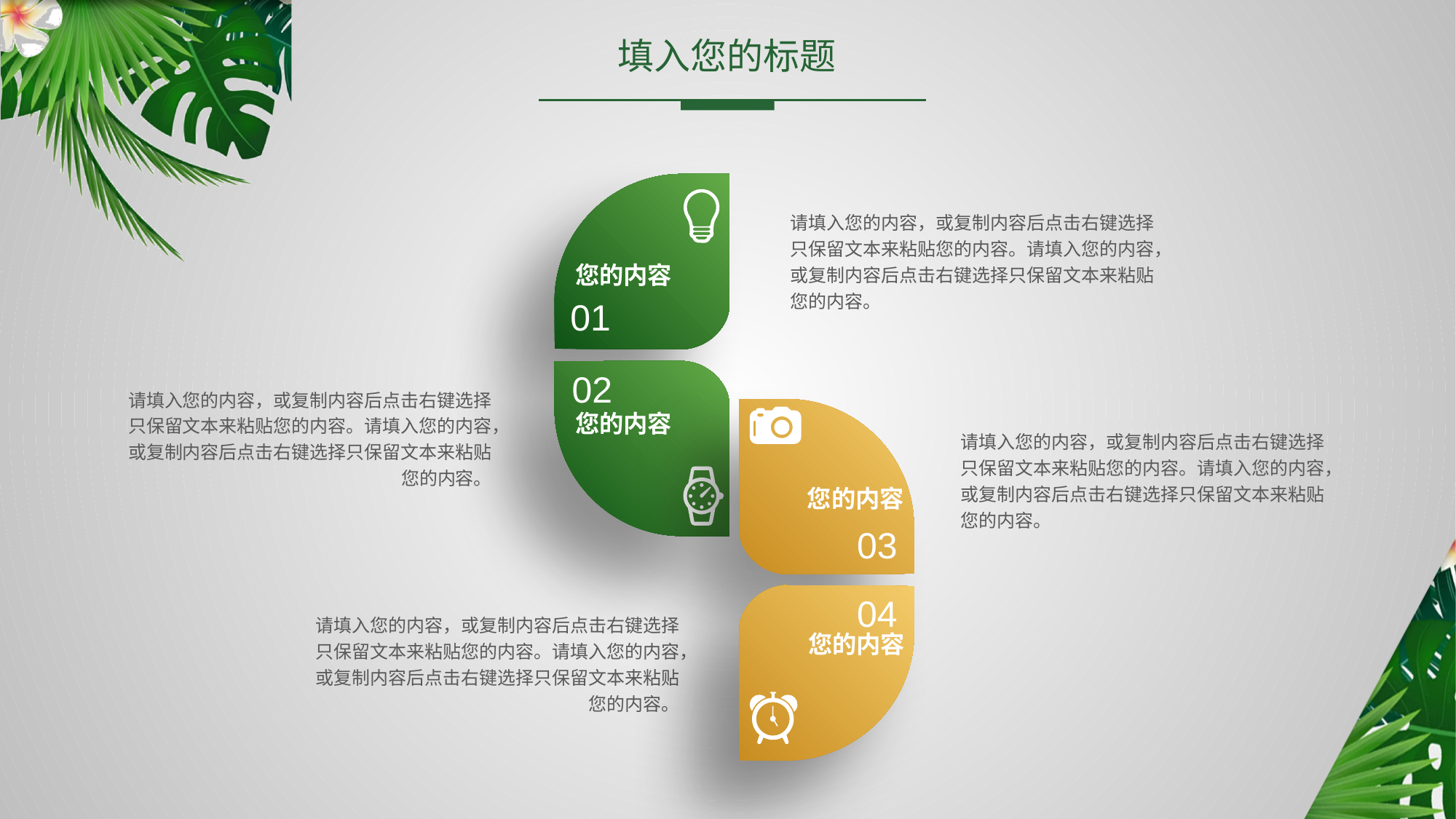

填入您的标题

您的内容
01
请填入您的内容，或复制内容后点击右键选择只保留文本来粘贴您的内容。请填入您的内容，或复制内容后点击右键选择只保留文本来粘贴您的内容。

02

您的内容
请填入您的内容，或复制内容后点击右键选择只保留文本来粘贴您的内容。请填入您的内容，或复制内容后点击右键选择只保留文本来粘贴您的内容。

您的内容
03
请填入您的内容，或复制内容后点击右键选择只保留文本来粘贴您的内容。请填入您的内容，或复制内容后点击右键选择只保留文本来粘贴您的内容。

04
您的内容

请填入您的内容，或复制内容后点击右键选择只保留文本来粘贴您的内容。请填入您的内容，或复制内容后点击右键选择只保留文本来粘贴您的内容。